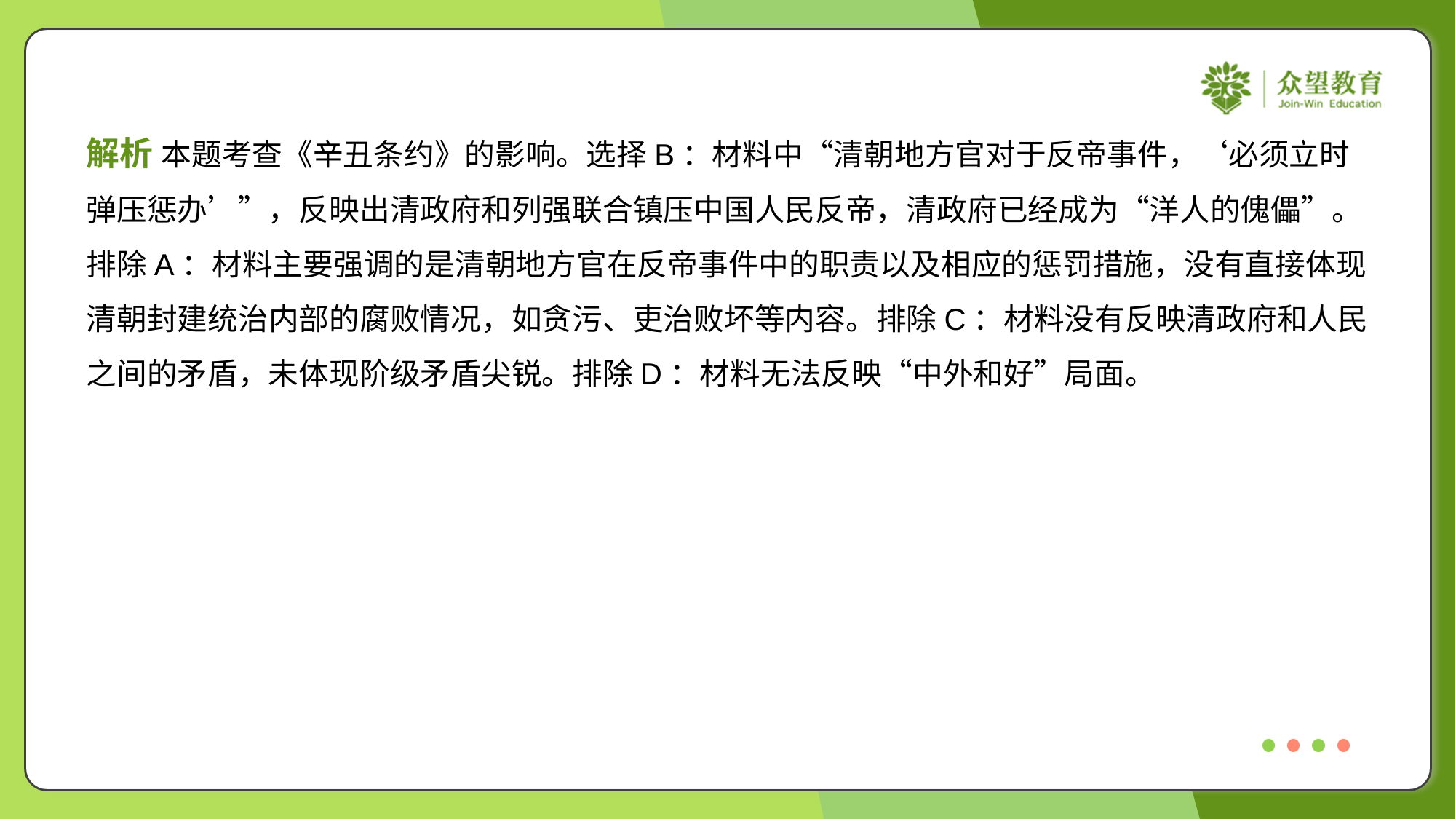

解析 本题考查《辛丑条约》的影响。选择B：材料中“清朝地方官对于反帝事件，‘必须立时
弹压惩办’”，反映出清政府和列强联合镇压中国人民反帝，清政府已经成为“洋人的傀儡”。
排除A：材料主要强调的是清朝地方官在反帝事件中的职责以及相应的惩罚措施，没有直接体现
清朝封建统治内部的腐败情况，如贪污、吏治败坏等内容。排除C：材料没有反映清政府和人民
之间的矛盾，未体现阶级矛盾尖锐。排除D：材料无法反映“中外和好”局面。